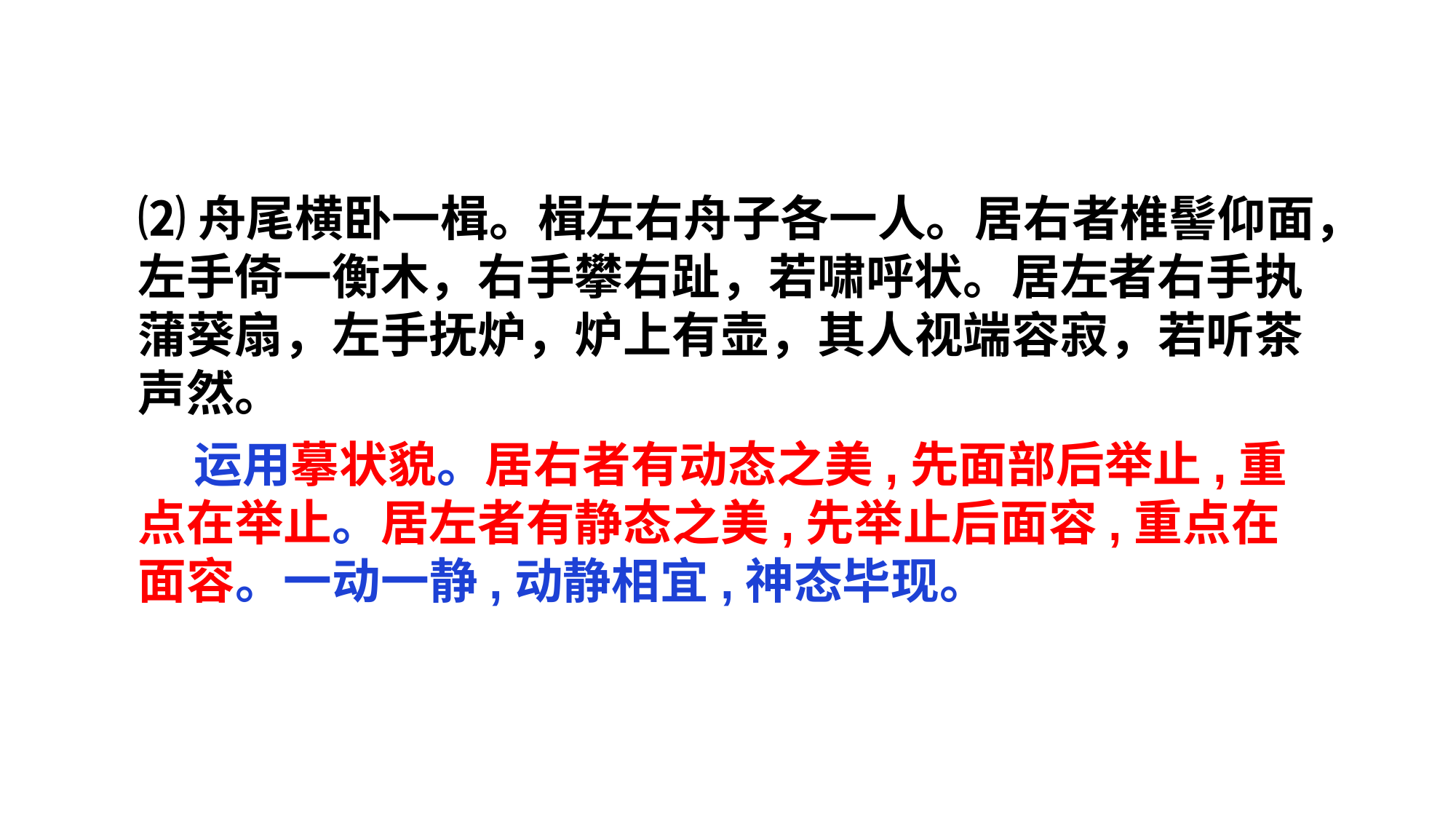

⑵舟尾横卧一楫。楫左右舟子各一人。居右者椎髻仰面，左手倚一衡木，右手攀右趾，若啸呼状。居左者右手执蒲葵扇，左手抚炉，炉上有壶，其人视端容寂，若听茶声然。
    运用摹状貌。居右者有动态之美,先面部后举止,重点在举止。居左者有静态之美,先举止后面容,重点在面容。一动一静,动静相宜,神态毕现。